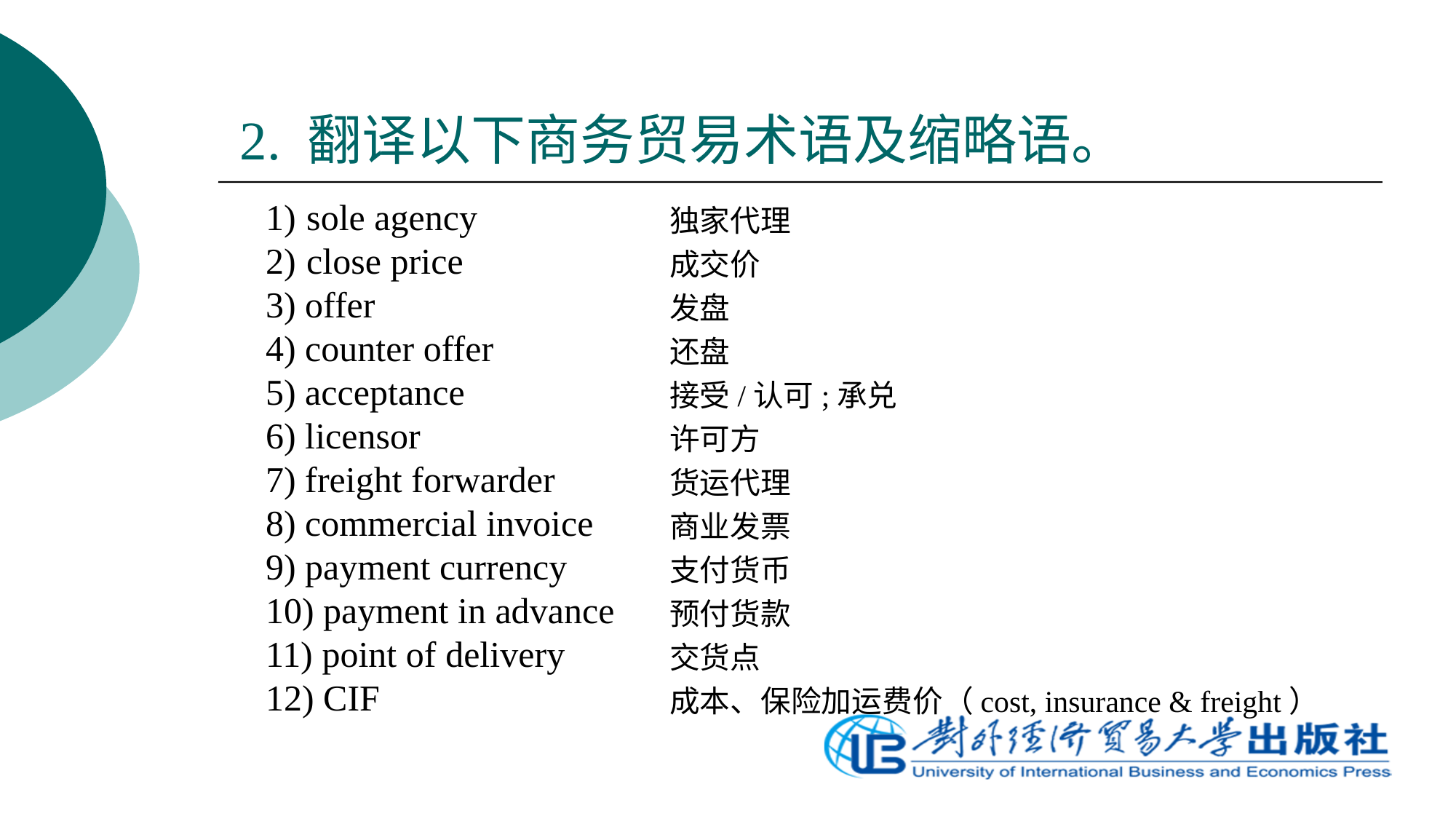

2. 翻译以下商务贸易术语及缩略语。
sole agency
close price
3) offer
4) counter offer
5) acceptance
6) licensor
7) freight forwarder
8) commercial invoice
9) payment currency
10) payment in advance
11) point of delivery
12) CIF
独家代理
成交价
发盘
还盘
接受/认可;承兑
许可方
货运代理
商业发票
支付货币
预付货款
交货点
成本、保险加运费价（cost, insurance & freight）